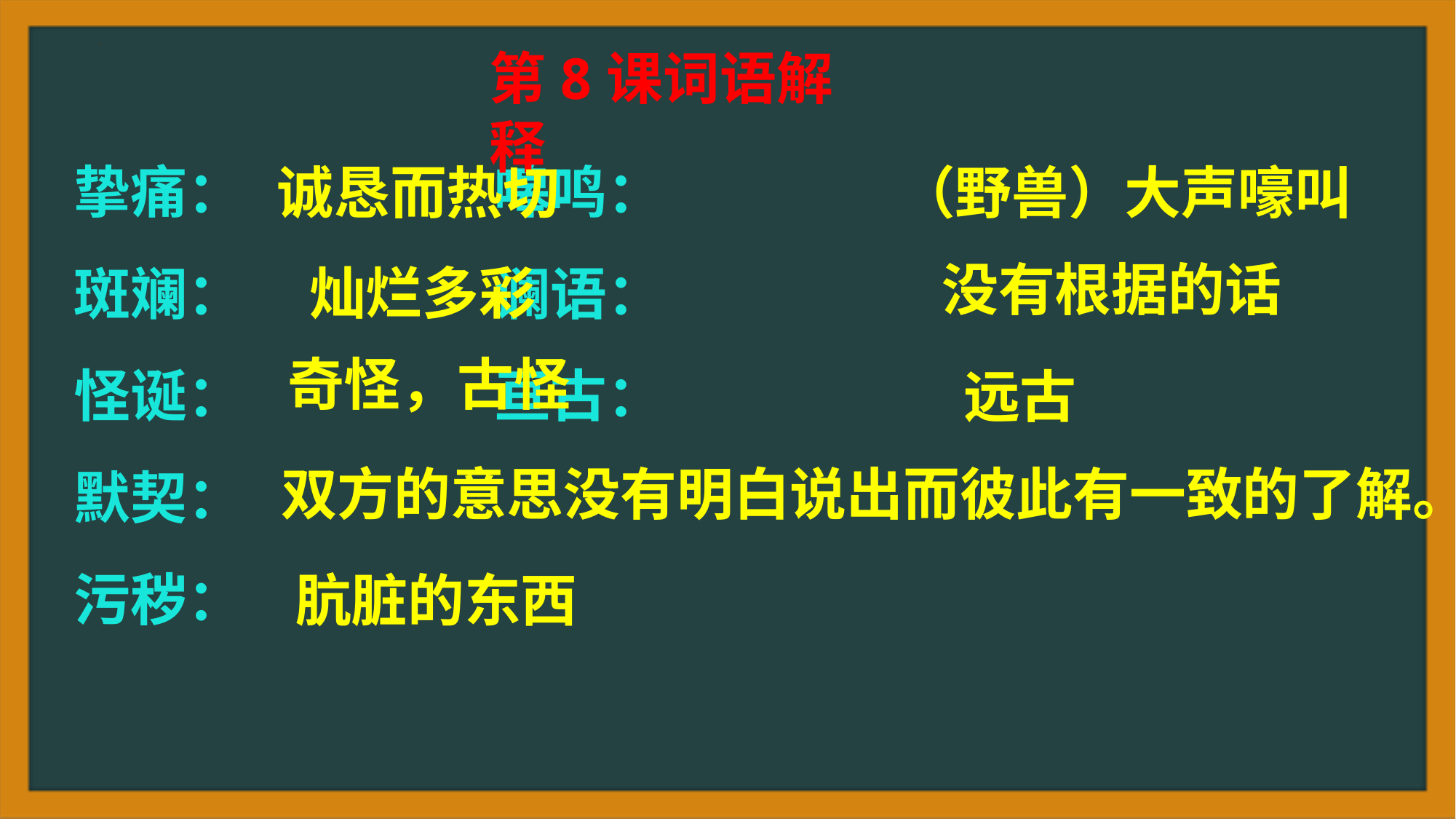

第8课词语解释
挚痛：                嗥鸣：
斑斓：                谰语：
怪诞：                亘古：
默契：
污秽：

（野兽）大声嚎叫
诚恳而热切
没有根据的话
灿烂多彩
奇怪，古怪
远古
双方的意思没有明白说出而彼此有一致的了解。
肮脏的东西